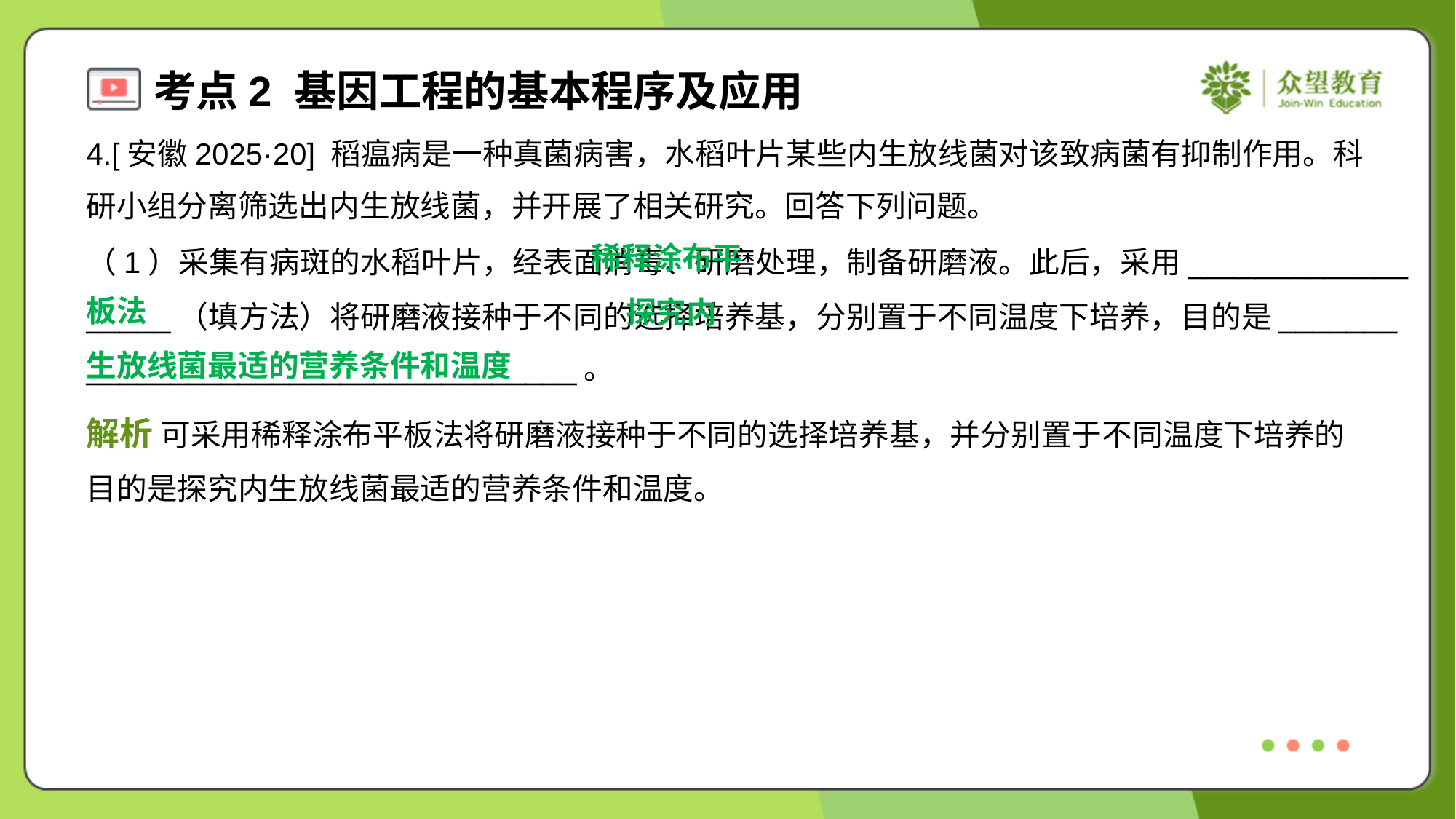

4.[安徽2025·20] 稻瘟病是一种真菌病害，水稻叶片某些内生放线菌对该致病菌有抑制作用。科
研小组分离筛选出内生放线菌，并开展了相关研究。回答下列问题。
                                                                        稀释涂布平
板法
（1）采集有病斑的水稻叶片，经表面消毒、研磨处理，制备研磨液。此后，采用_____________
_____（填方法）将研磨液接种于不同的选择培养基，分别置于不同温度下培养，目的是_______
_____________________________。
                                                                             探究内
生放线菌最适的营养条件和温度
解析 可采用稀释涂布平板法将研磨液接种于不同的选择培养基，并分别置于不同温度下培养的
目的是探究内生放线菌最适的营养条件和温度。